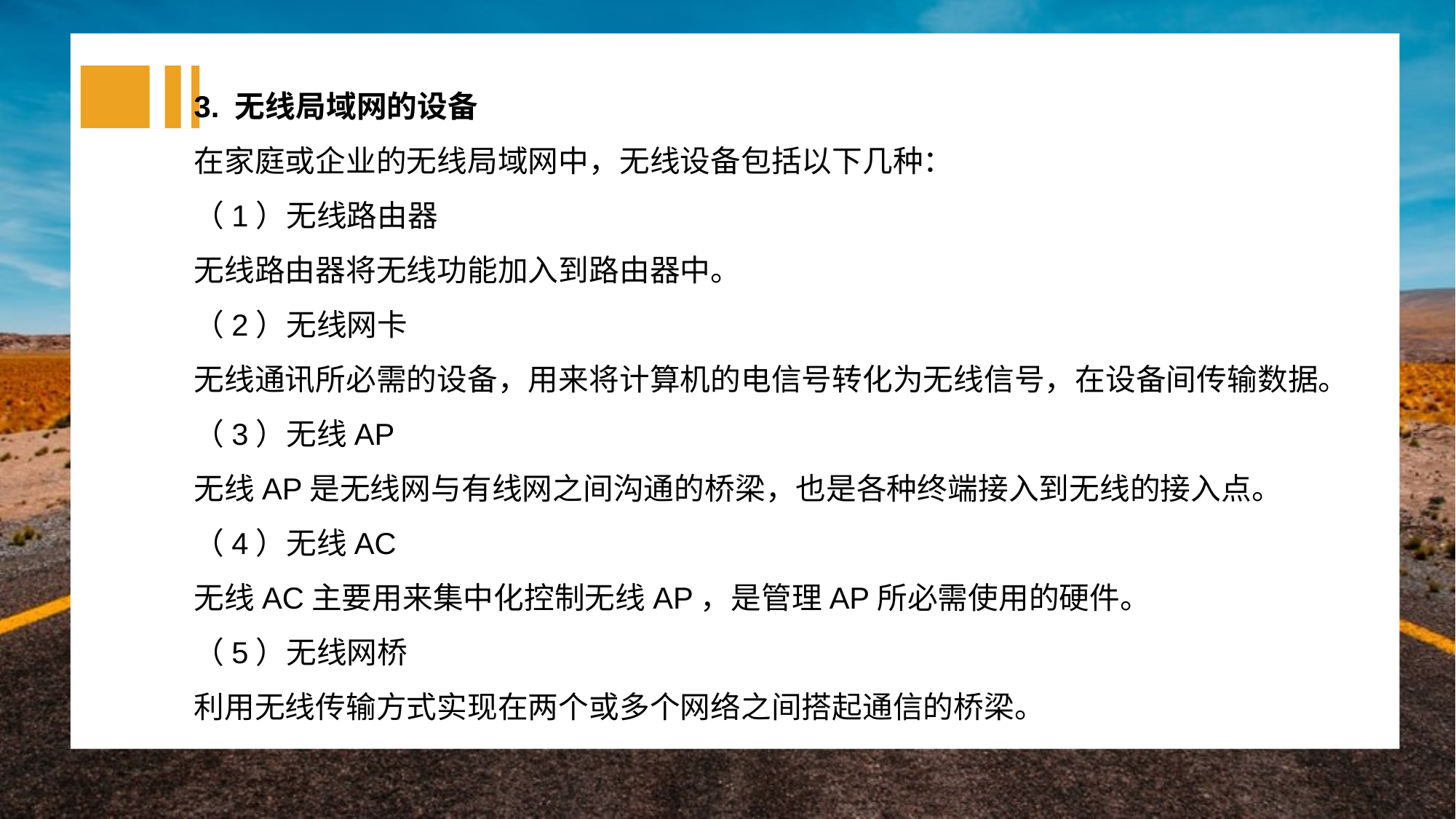

3. 无线局域网的设备
在家庭或企业的无线局域网中，无线设备包括以下几种：
（1）无线路由器
无线路由器将无线功能加入到路由器中。
（2）无线网卡
无线通讯所必需的设备，用来将计算机的电信号转化为无线信号，在设备间传输数据。
（3）无线AP
无线AP是无线网与有线网之间沟通的桥梁，也是各种终端接入到无线的接入点。
（4）无线AC
无线AC主要用来集中化控制无线AP，是管理AP所必需使用的硬件。
（5）无线网桥
利用无线传输方式实现在两个或多个网络之间搭起通信的桥梁。